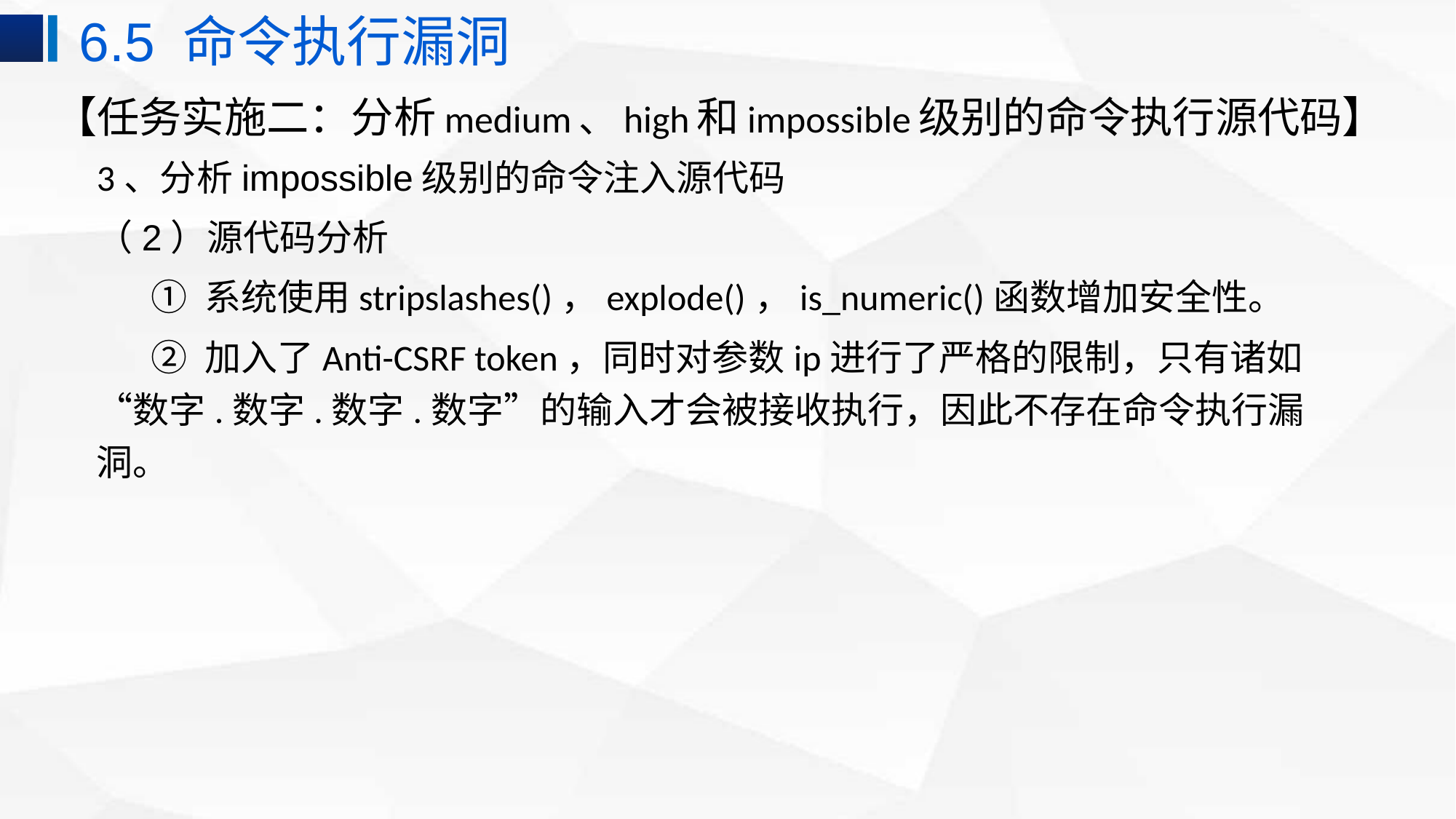

6.5 命令执行漏洞

【任务实施二：分析medium、high和impossible级别的命令执行源代码】
3、分析impossible级别的命令注入源代码
（2）源代码分析
① 系统使用stripslashes()，explode()，is_numeric()函数增加安全性。
② 加入了Anti-CSRF token，同时对参数ip进行了严格的限制，只有诸如“数字.数字.数字.数字”的输入才会被接收执行，因此不存在命令执行漏洞。